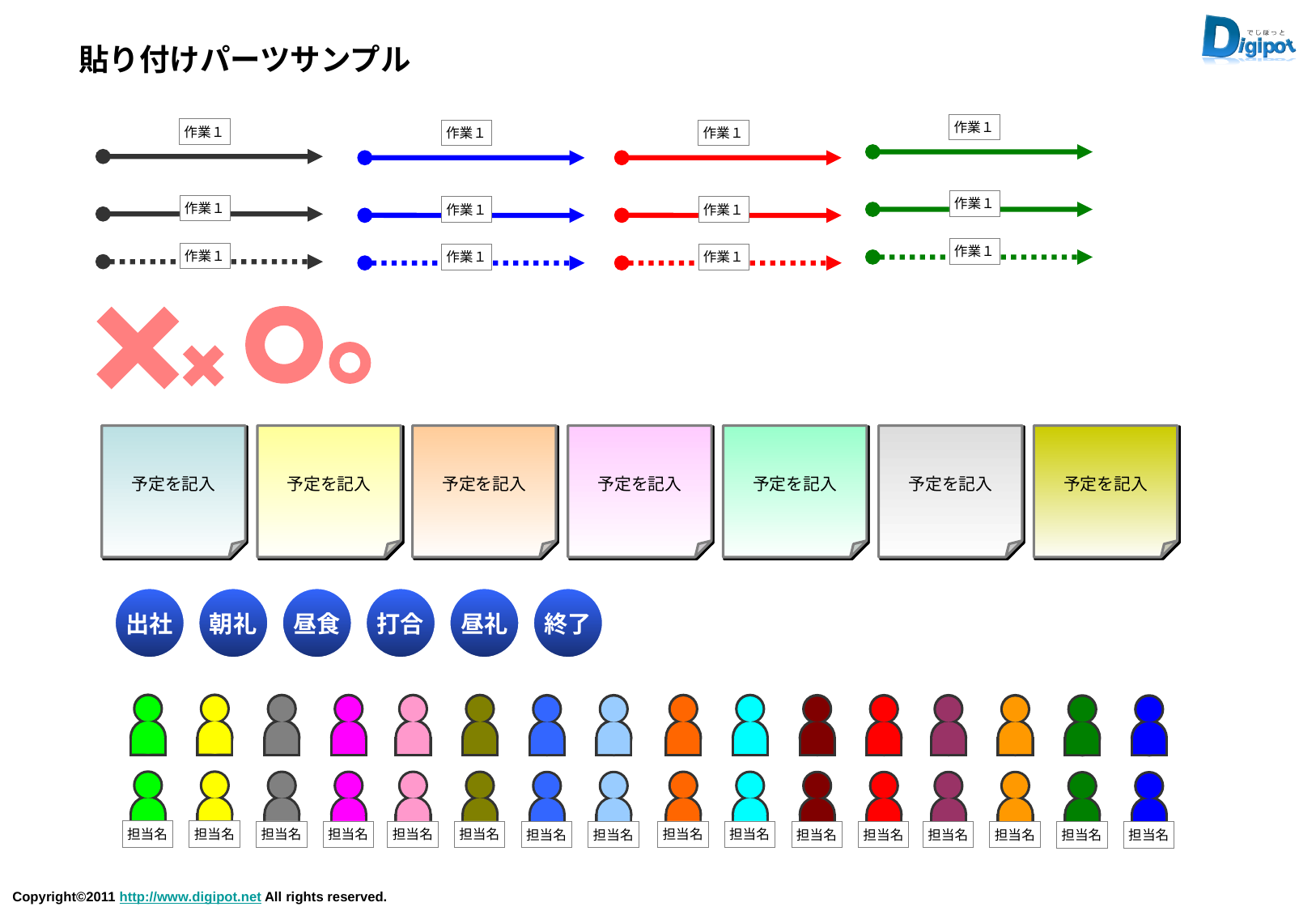

貼り付けパーツサンプル
作業１
作業１
作業１
作業１

作業１
作業１
作業１
作業１

作業１
作業１
作業１
作業１

予定を記入
予定を記入
予定を記入
予定を記入
予定を記入
予定を記入
予定を記入
出社
朝礼
昼食
打合
昼礼
終了

担当名
担当名
担当名
担当名
担当名
担当名
担当名
担当名
担当名
担当名
担当名
担当名
担当名
担当名
担当名
担当名